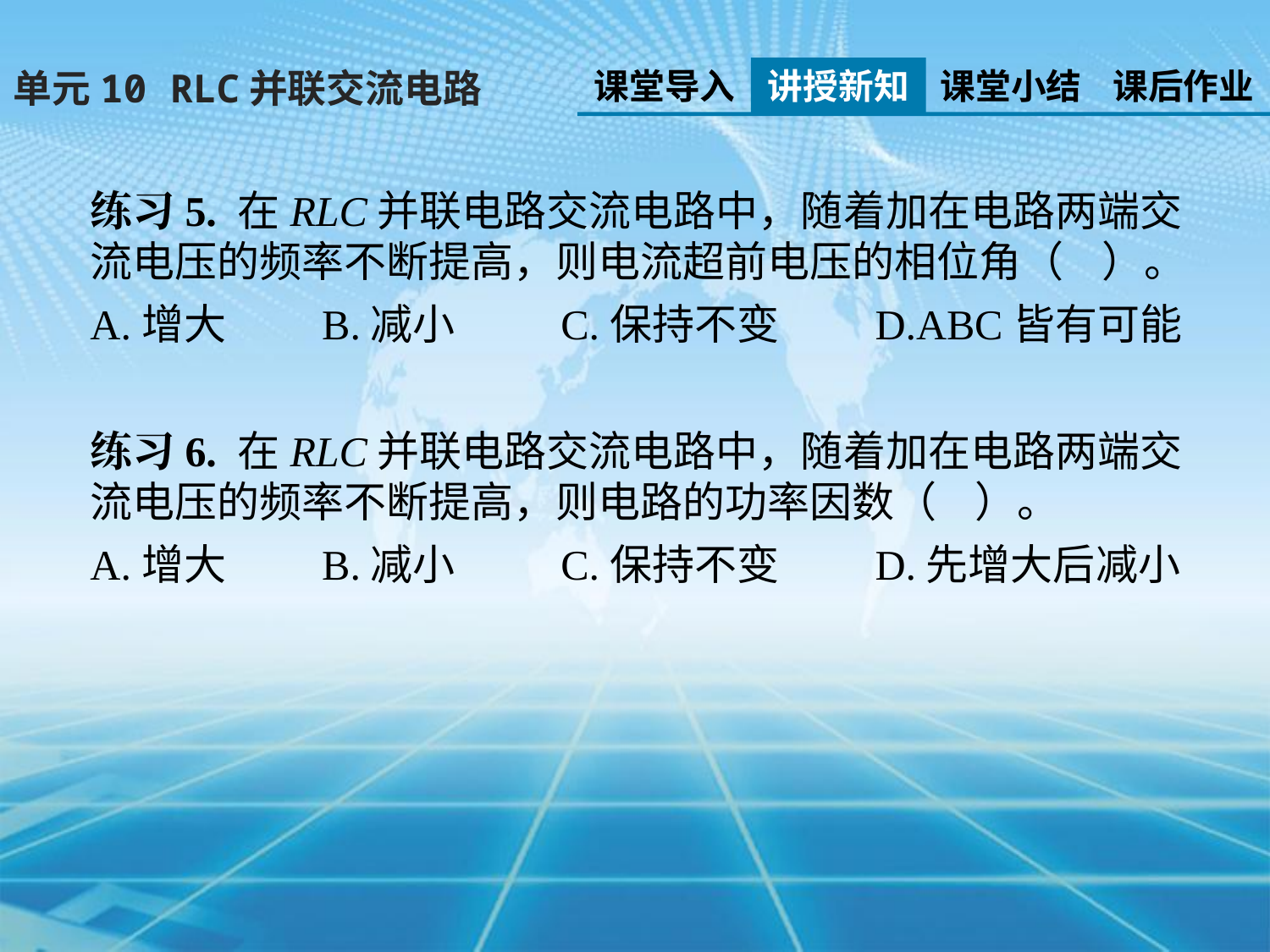

课堂导入
讲授新知
课堂小结
课后作业
单元10 RLC并联交流电路
练习5. 在RLC并联电路交流电路中，随着加在电路两端交流电压的频率不断提高，则电流超前电压的相位角（    ）。
A.增大         B.减小          C.保持不变         D.ABC皆有可能

练习6. 在RLC并联电路交流电路中，随着加在电路两端交流电压的频率不断提高，则电路的功率因数（    ）。
A.增大         B.减小          C.保持不变         D.先增大后减小